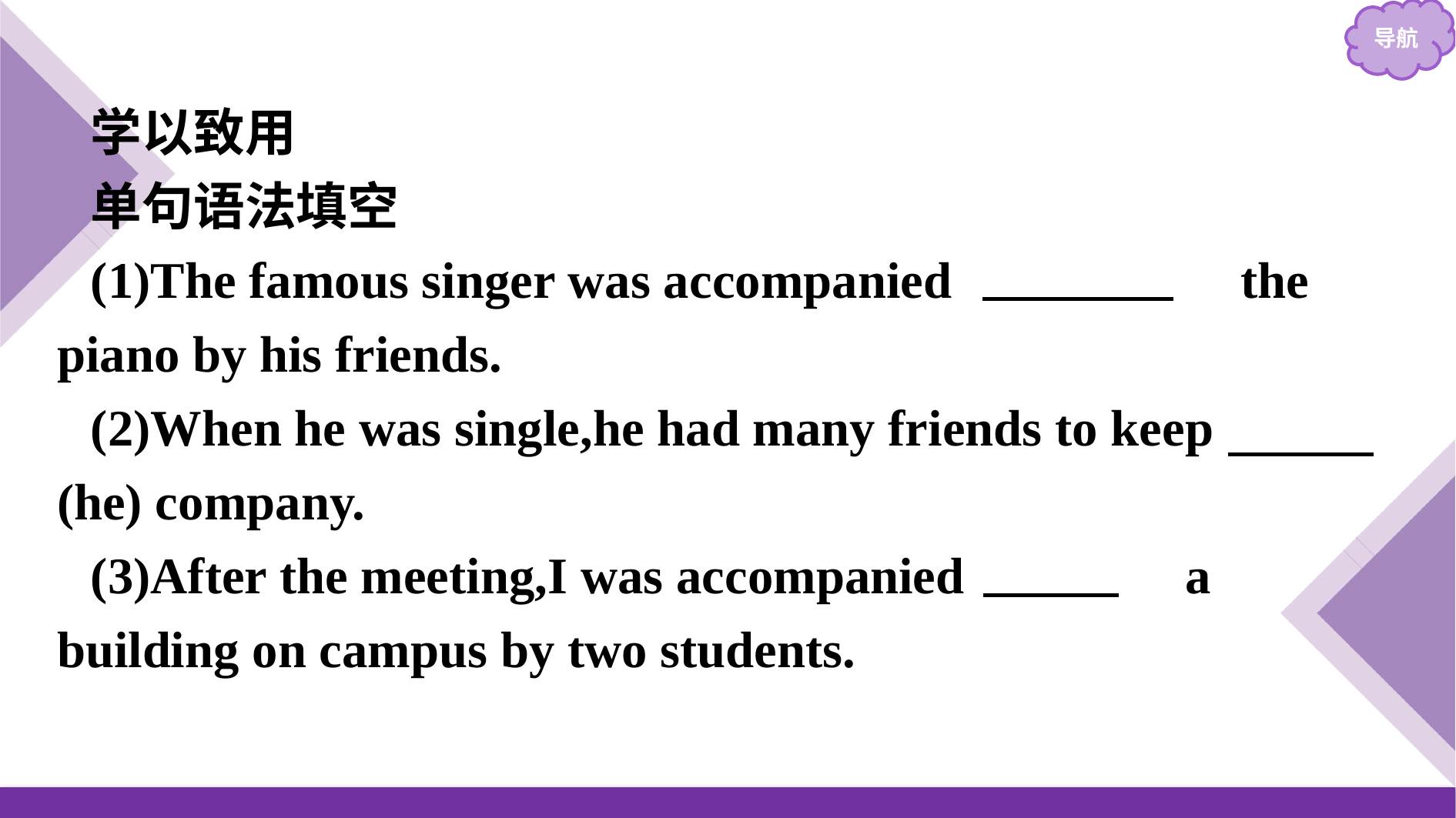

学以致用
单句语法填空
(1)The famous singer was accompanied 　at/on　 the piano by his friends.
(2)When he was single,he had many friends to keep  him (he) company.
(3)After the meeting,I was accompanied 　to　 a building on campus by two students.